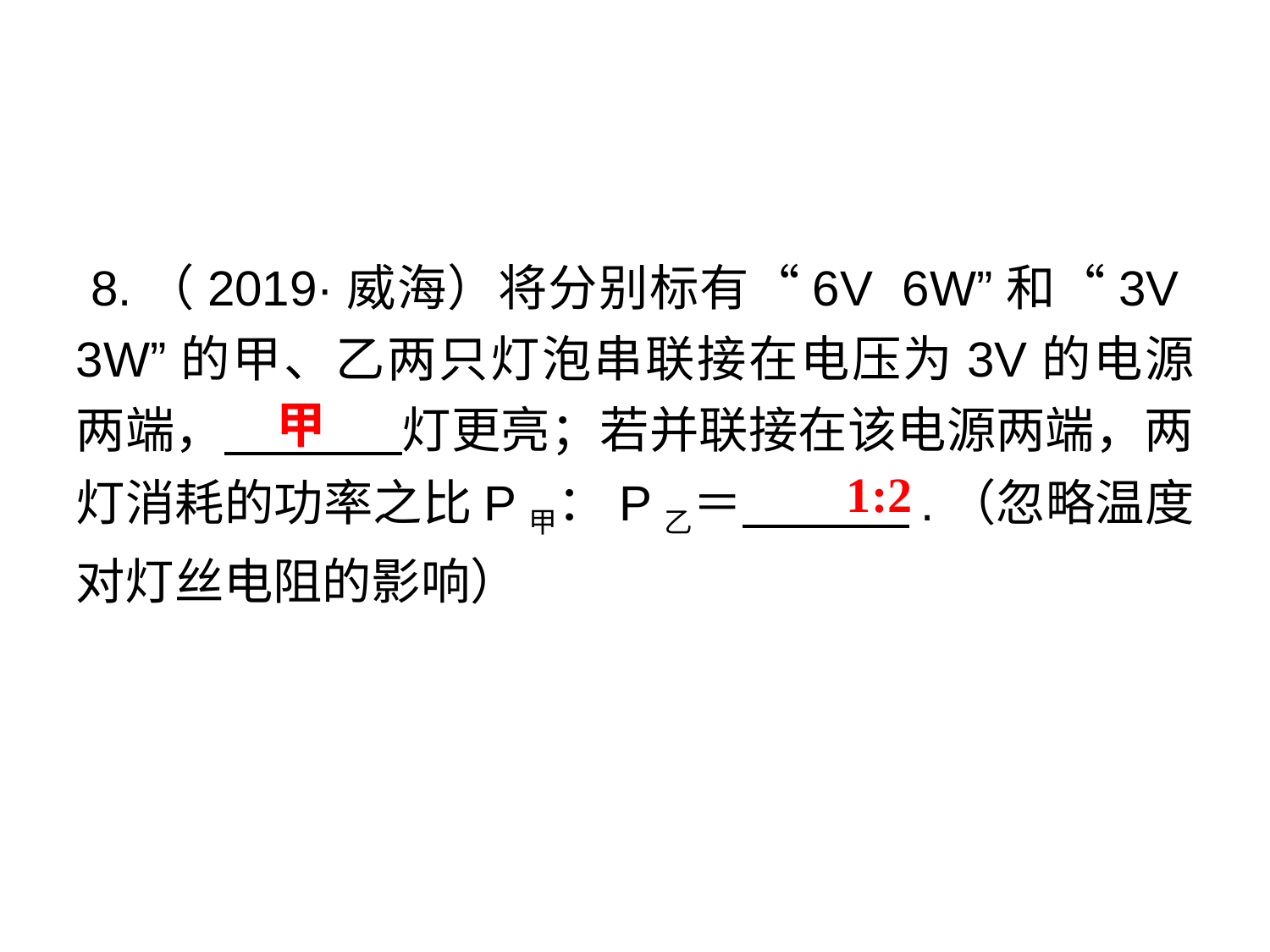

8.（2019·威海）将分别标有“6V  6W”和“3V  3W”的甲、乙两只灯泡串联接在电压为3V的电源两端，　       　灯更亮；若并联接在该电源两端，两灯消耗的功率之比P甲：P乙＝　      　.（忽略温度对灯丝电阻的影响）
甲
1:2